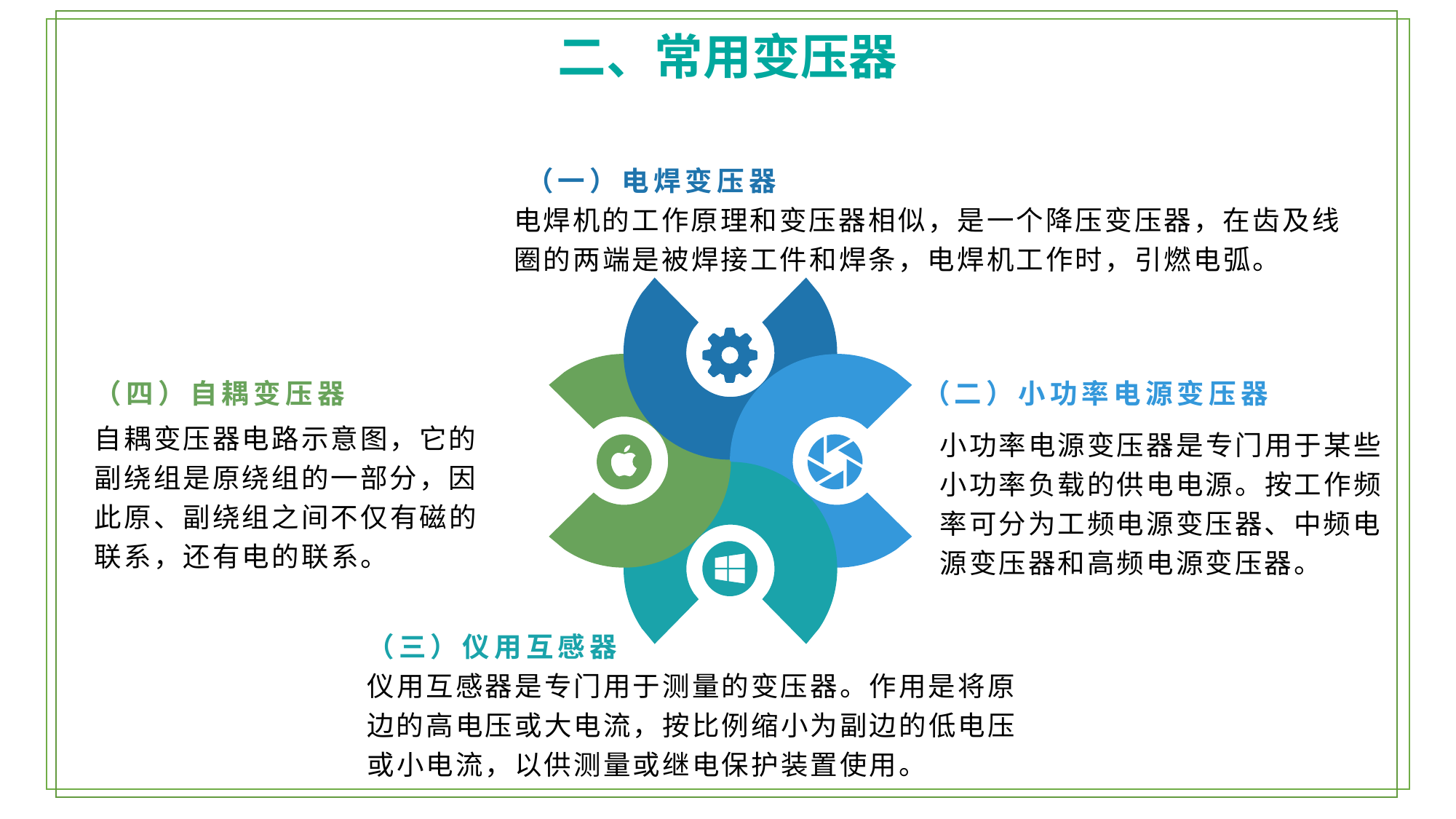

二、常用变压器
（一）电焊变压器
电焊机的工作原理和变压器相似，是一个降压变压器，在齿及线圈的两端是被焊接工件和焊条，电焊机工作时，引燃电弧。

（四）自耦变压器
（二）小功率电源变压器

自耦变压器电路示意图，它的副绕组是原绕组的一部分，因此原、副绕组之间不仅有磁的联系，还有电的联系。
小功率电源变压器是专门用于某些小功率负载的供电电源。按工作频率可分为工频电源变压器、中频电源变压器和高频电源变压器。

（三）仪用互感器
仪用互感器是专门用于测量的变压器。作用是将原边的高电压或大电流，按比例缩小为副边的低电压或小电流，以供测量或继电保护装置使用。